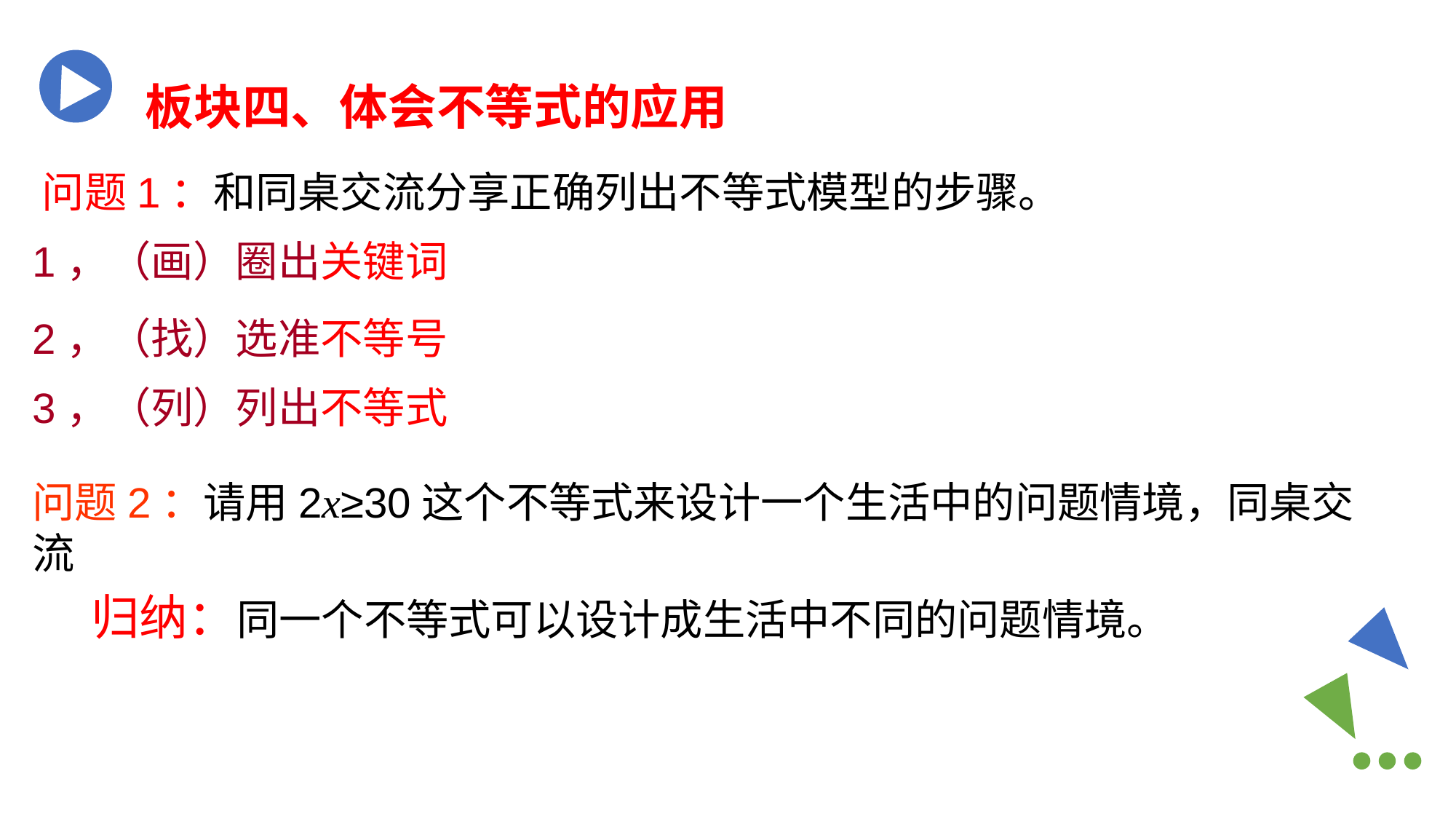

板块四、体会不等式的应用
问题1：和同桌交流分享正确列出不等式模型的步骤。
1，（画）圈出关键词
2，（找）选准不等号
3，（列）列出不等式
问题2：请用2x≥30这个不等式来设计一个生活中的问题情境，同桌交流
归纳：同一个不等式可以设计成生活中不同的问题情境。